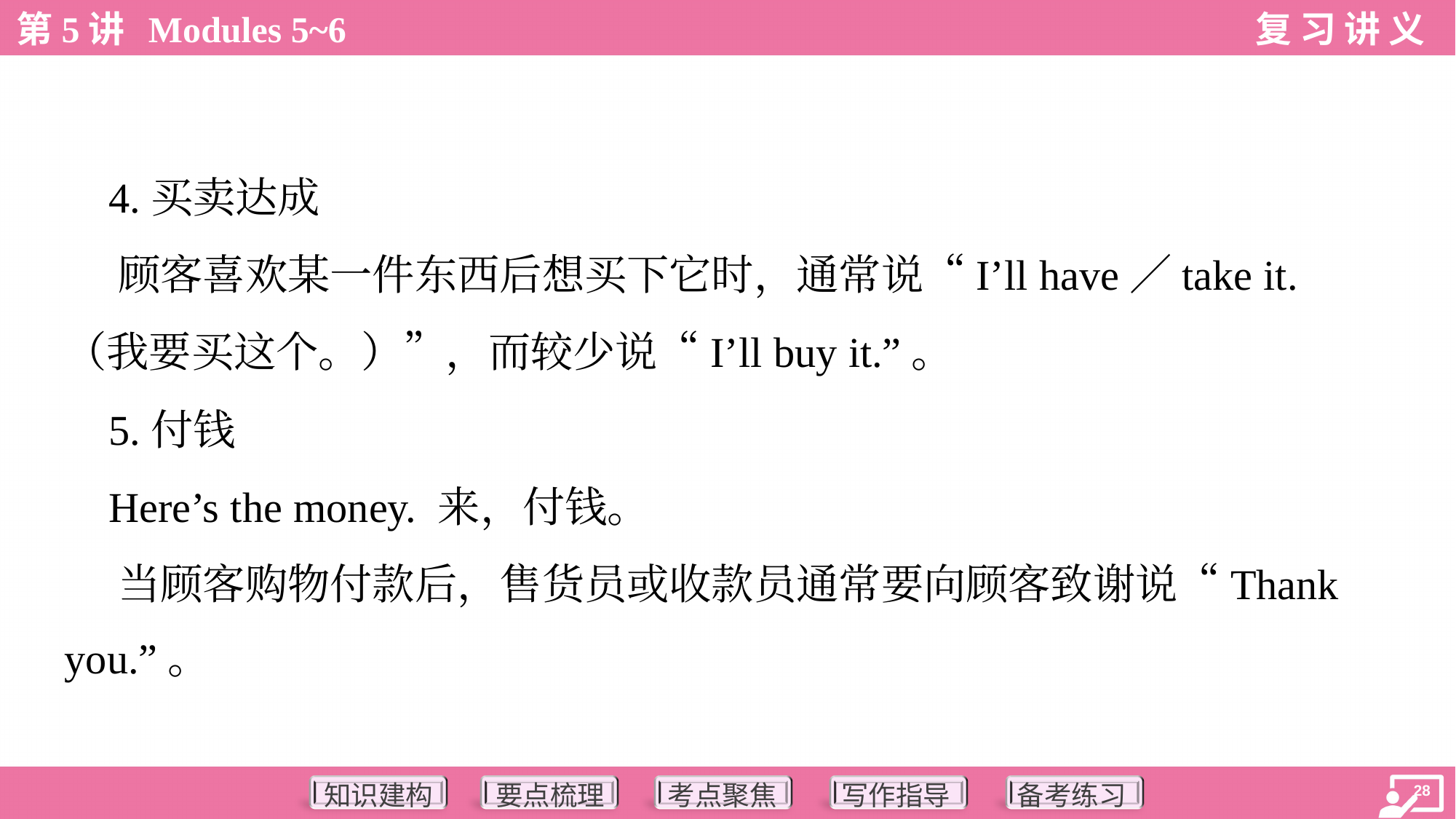

4.买卖达成
    顾客喜欢某一件东西后想买下它时，通常说“I’ll have／take it.
（我要买这个。）”，而较少说“I’ll buy it.”。
    5.付钱
    Here’s the money. 来，付钱。
    当顾客购物付款后，售货员或收款员通常要向顾客致谢说“Thank
you.”。